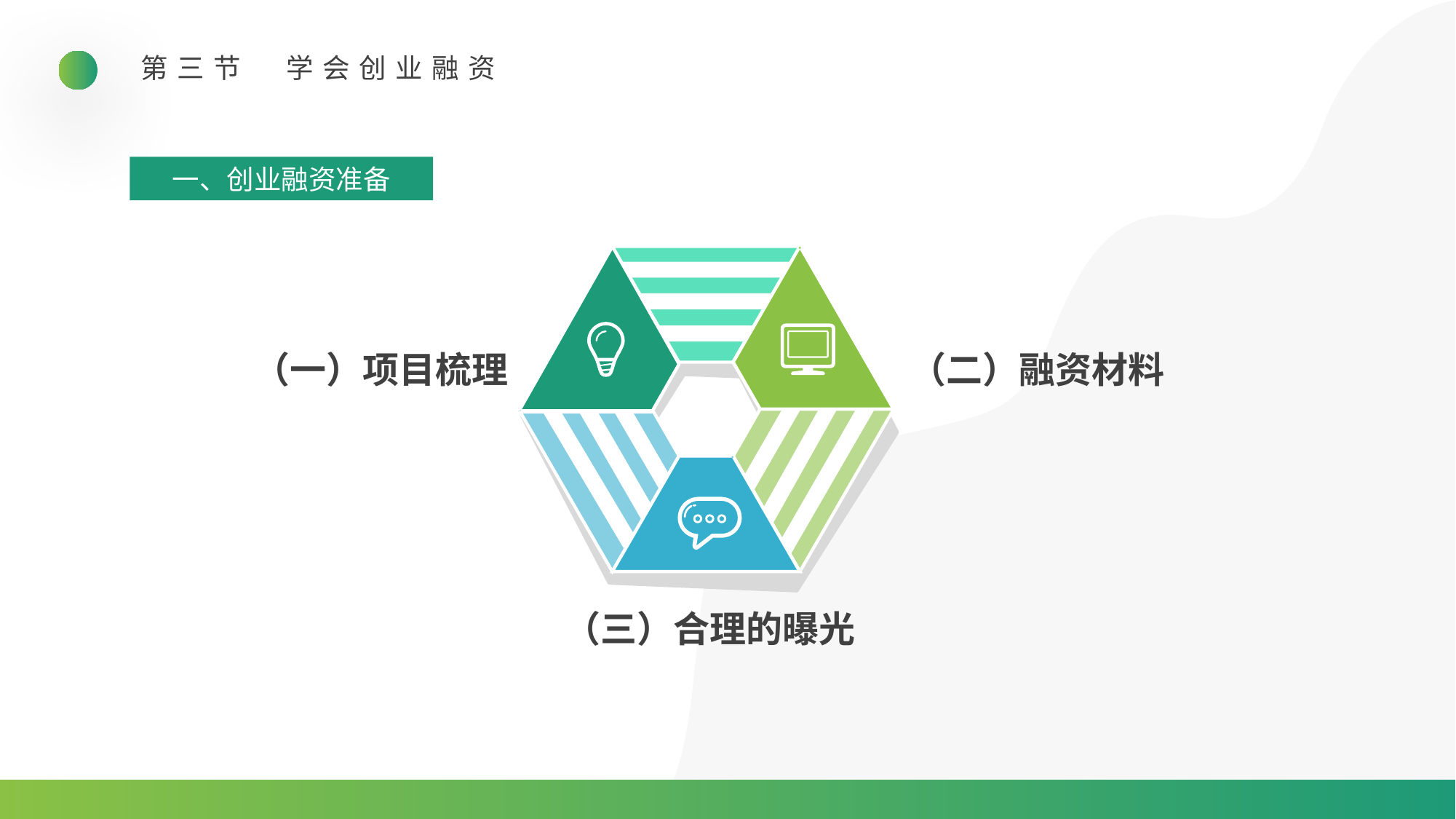

第三节　学会创业融资
一、创业融资准备

 （一）项目梳理
（二）融资材料

（三）合理的曝光